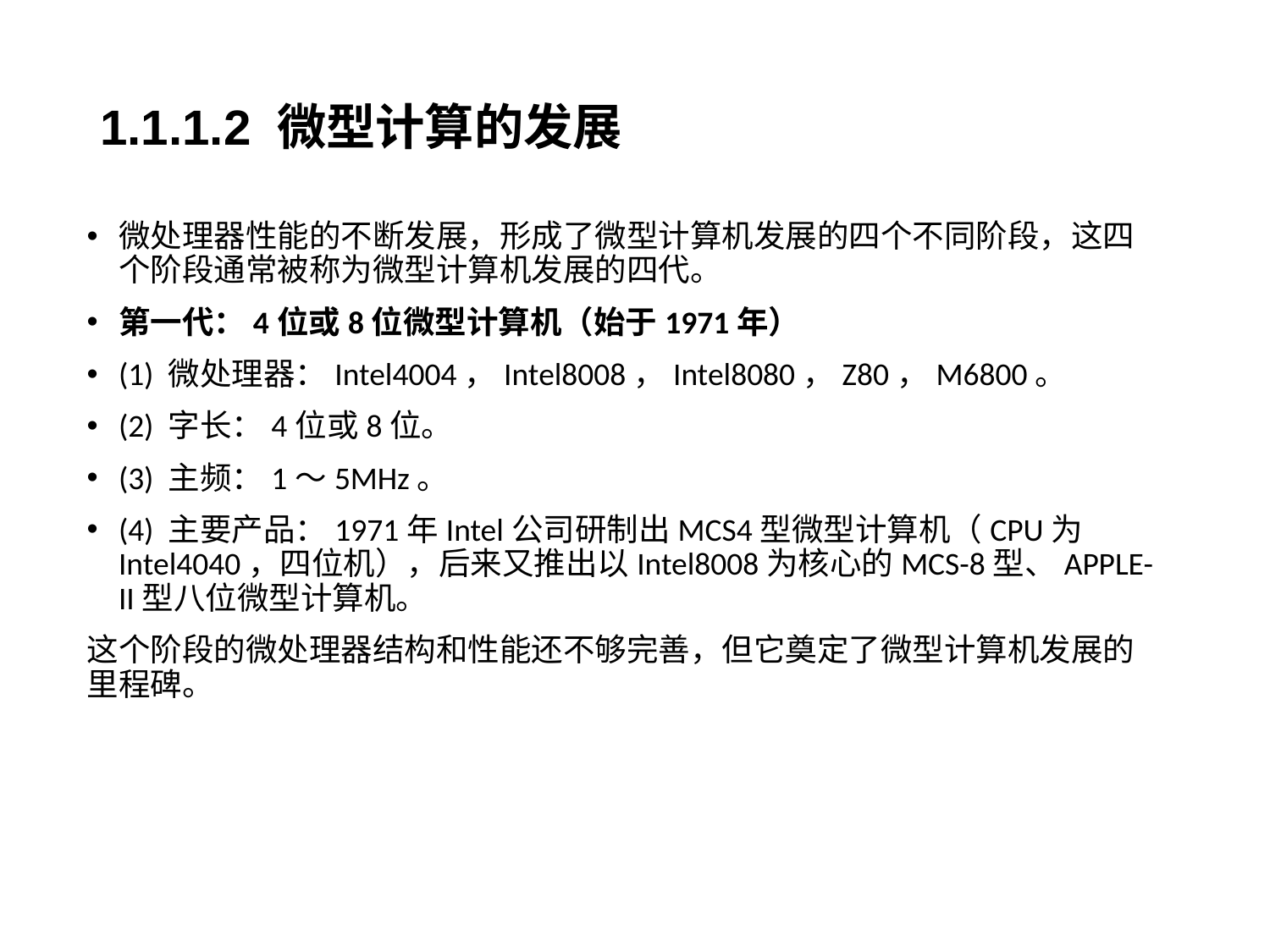

# 1.1.1.2 微型计算的发展
微处理器性能的不断发展，形成了微型计算机发展的四个不同阶段，这四个阶段通常被称为微型计算机发展的四代。
第一代：4位或8位微型计算机（始于1971年）
(1) 微处理器：Intel4004，Intel8008，Intel8080，Z80，M6800。
(2) 字长：4位或8位。
(3) 主频：1～5MHz。
(4) 主要产品：1971年Intel公司研制出MCS4型微型计算机（CPU为Intel4040，四位机），后来又推出以Intel8008为核心的MCS-8型、APPLE-II型八位微型计算机。
这个阶段的微处理器结构和性能还不够完善，但它奠定了微型计算机发展的里程碑。